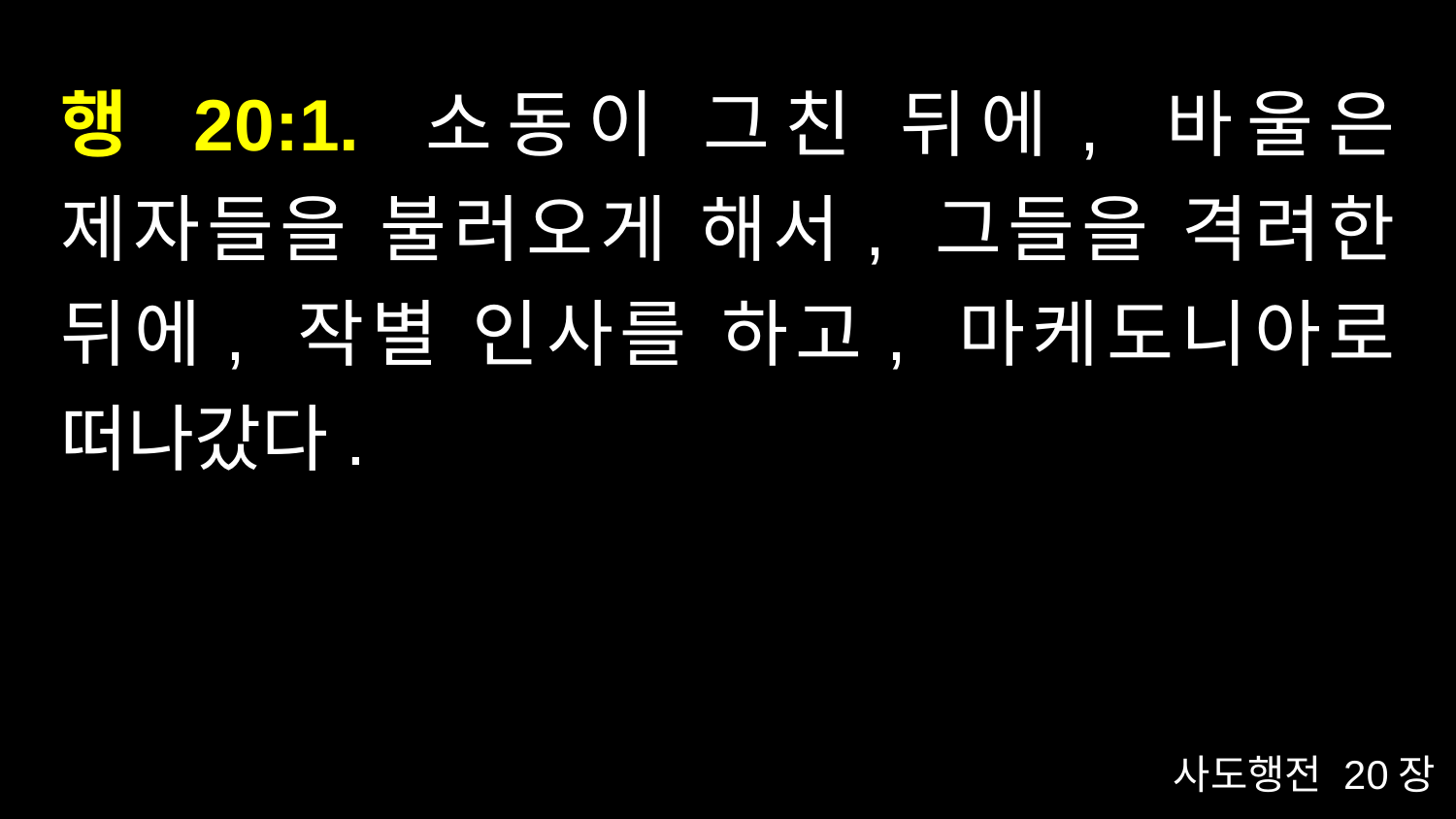

# 행 20:1. 소동이 그친 뒤에, 바울은 제자들을 불러오게 해서, 그들을 격려한 뒤에, 작별 인사를 하고, 마케도니아로 떠나갔다.
사도행전 20장